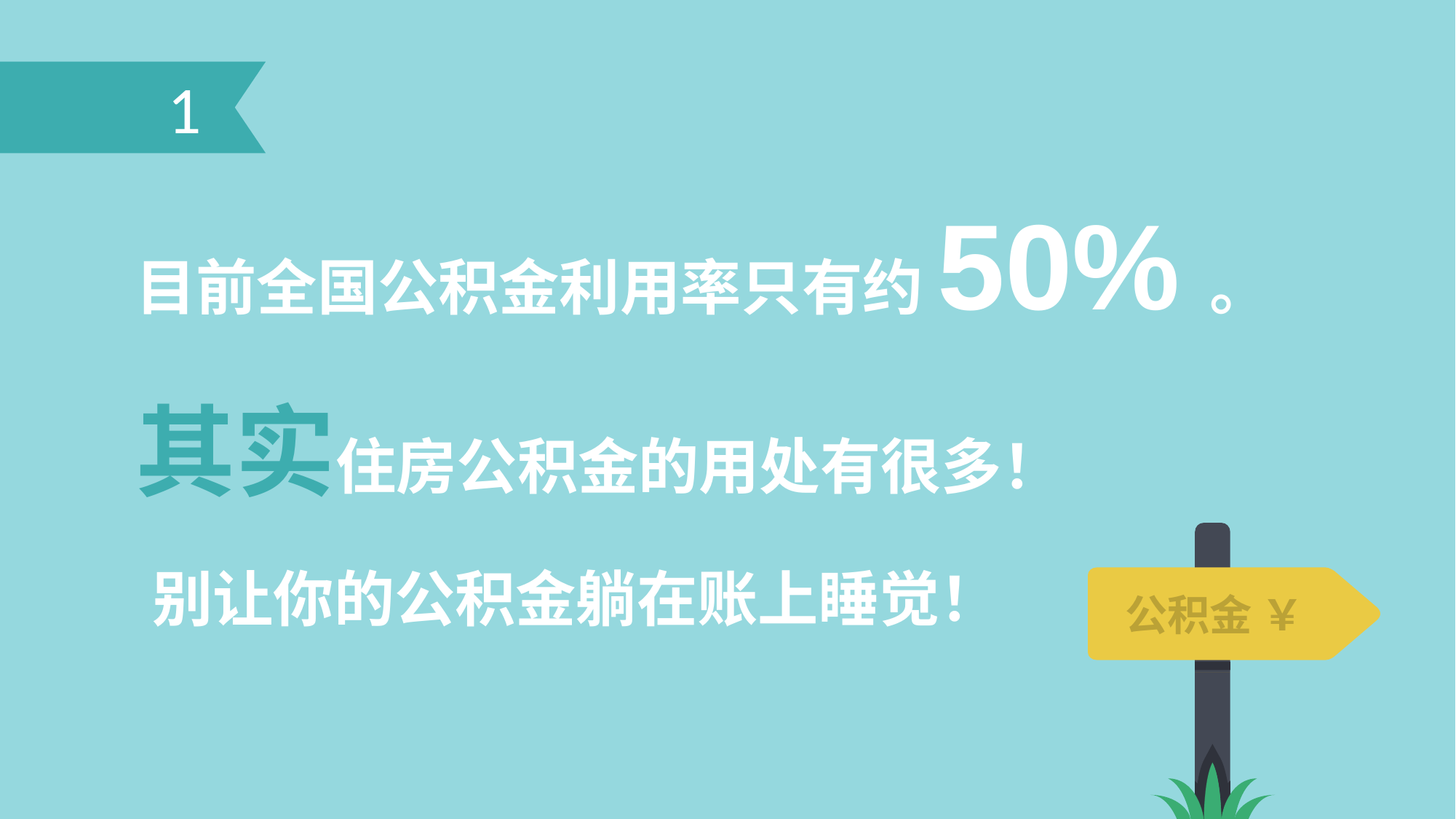

1
目前全国公积金利用率只有约50%。
其实住房公积金的用处有很多！
别让你的公积金躺在账上睡觉！

公积金 ￥